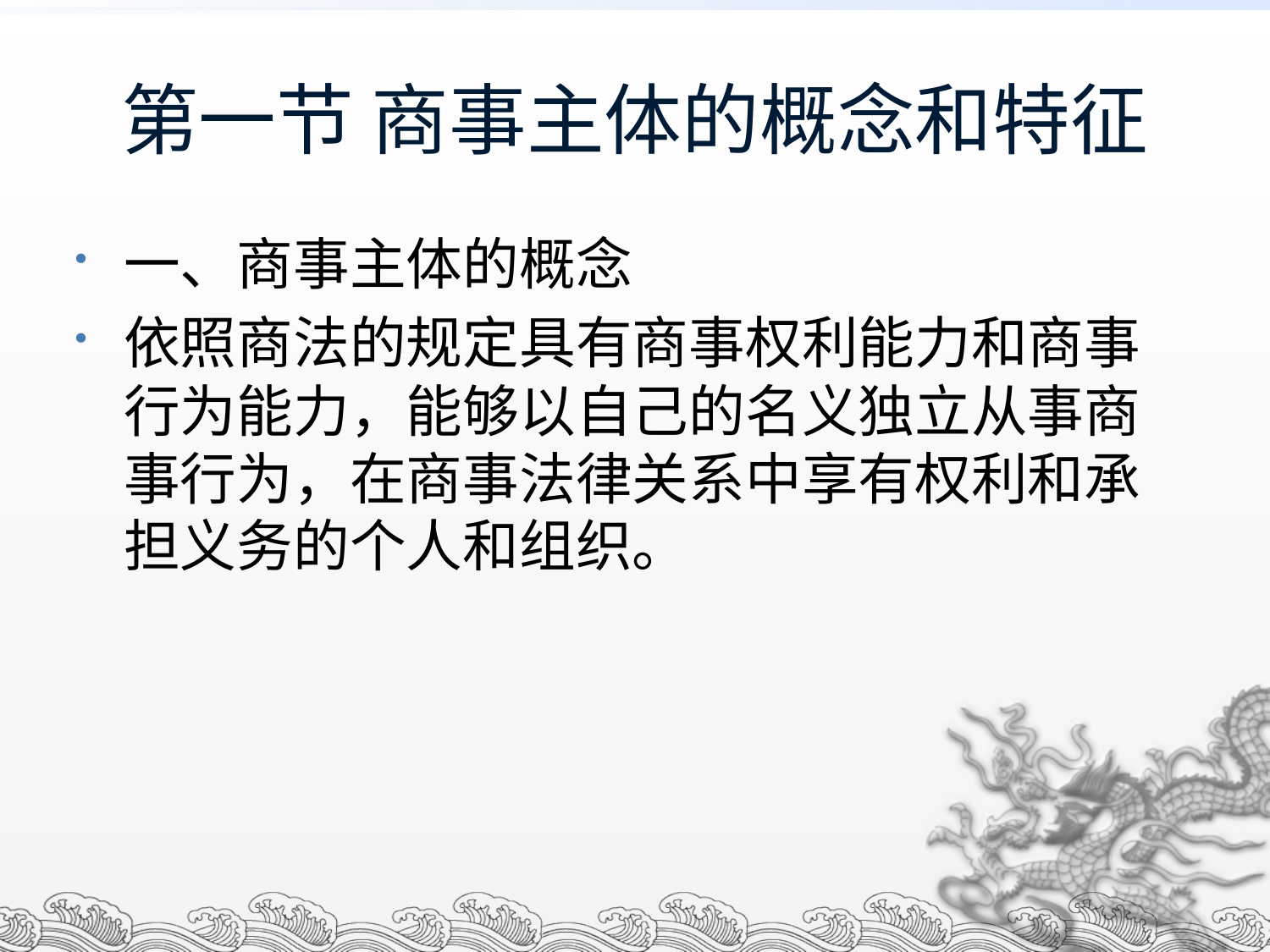

# 第一节 商事主体的概念和特征
一、商事主体的概念
依照商法的规定具有商事权利能力和商事行为能力，能够以自己的名义独立从事商事行为，在商事法律关系中享有权利和承担义务的个人和组织。